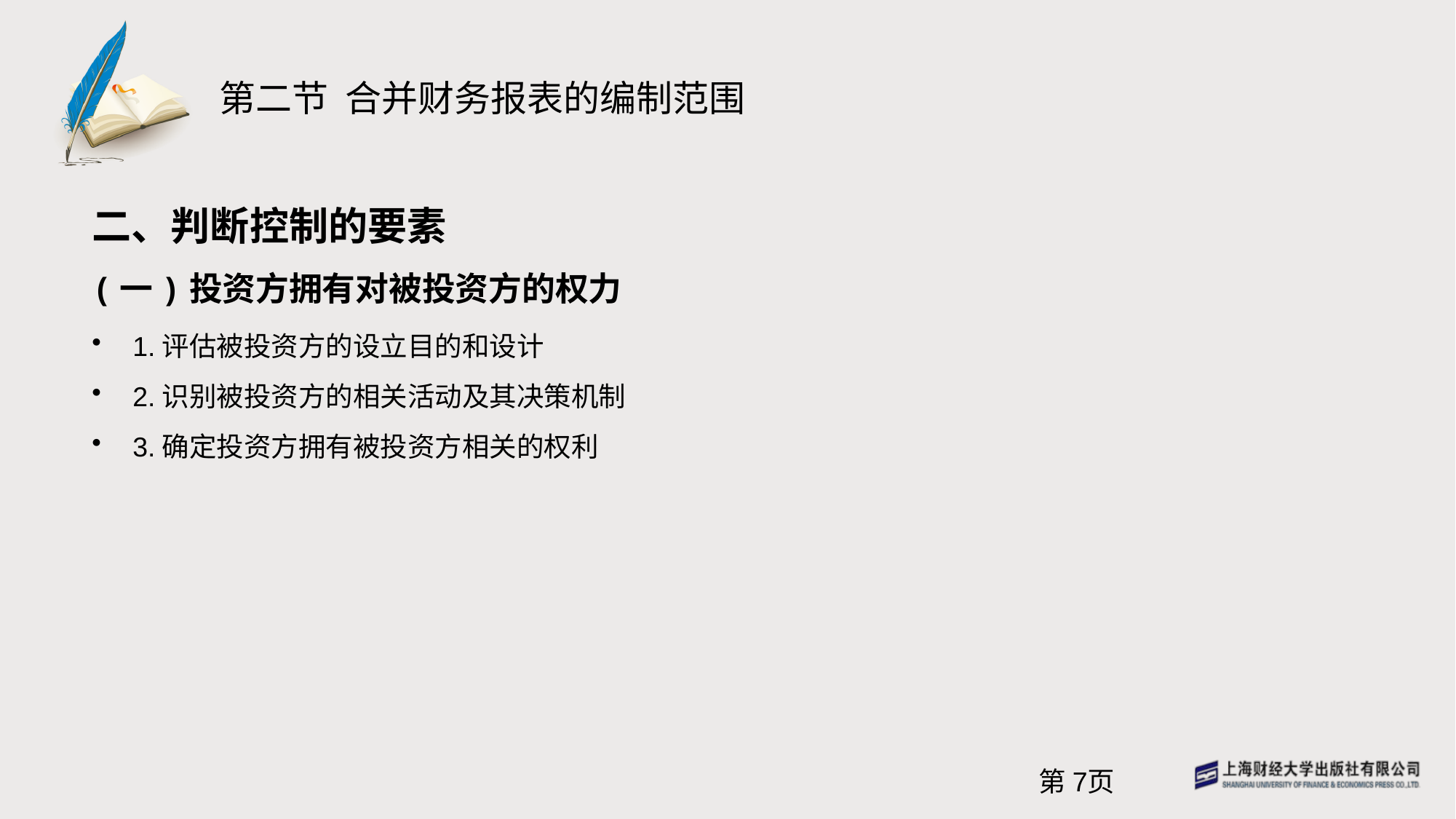

# 第二节  合并财务报表的编制范围
二、判断控制的要素
(一)投资方拥有对被投资方的权力
1.评估被投资方的设立目的和设计
2.识别被投资方的相关活动及其决策机制
3.确定投资方拥有被投资方相关的权利

7